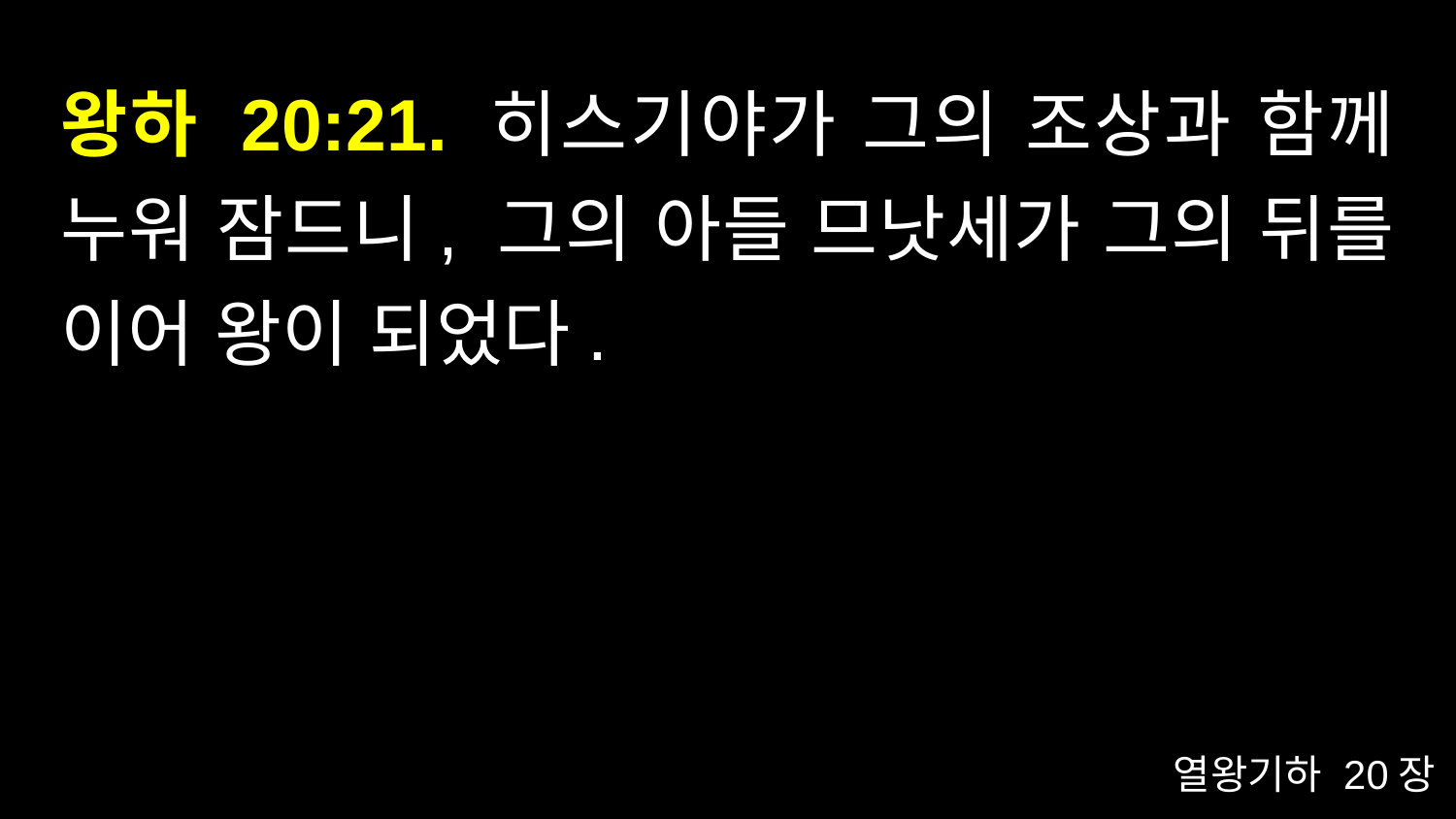

# 왕하 20:21. 히스기야가 그의 조상과 함께 누워 잠드니, 그의 아들 므낫세가 그의 뒤를 이어 왕이 되었다.
열왕기하 20장